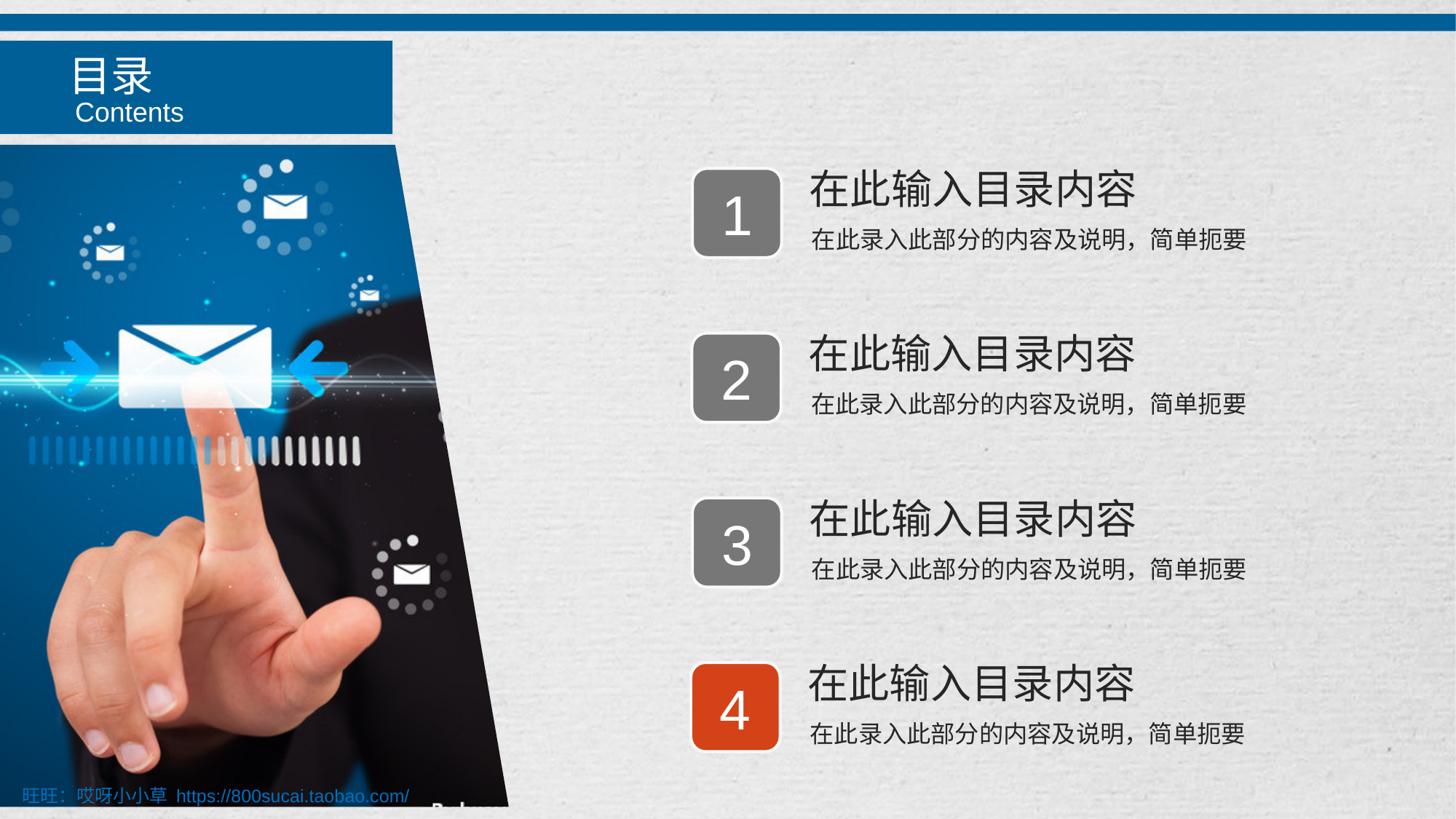

目录
Contents

在此输入目录内容
1
在此录入此部分的内容及说明，简单扼要
在此输入目录内容
2
在此录入此部分的内容及说明，简单扼要
在此输入目录内容
3
在此录入此部分的内容及说明，简单扼要
在此输入目录内容
4
在此录入此部分的内容及说明，简单扼要
旺旺：哎呀小小草 https://800sucai.taobao.com/